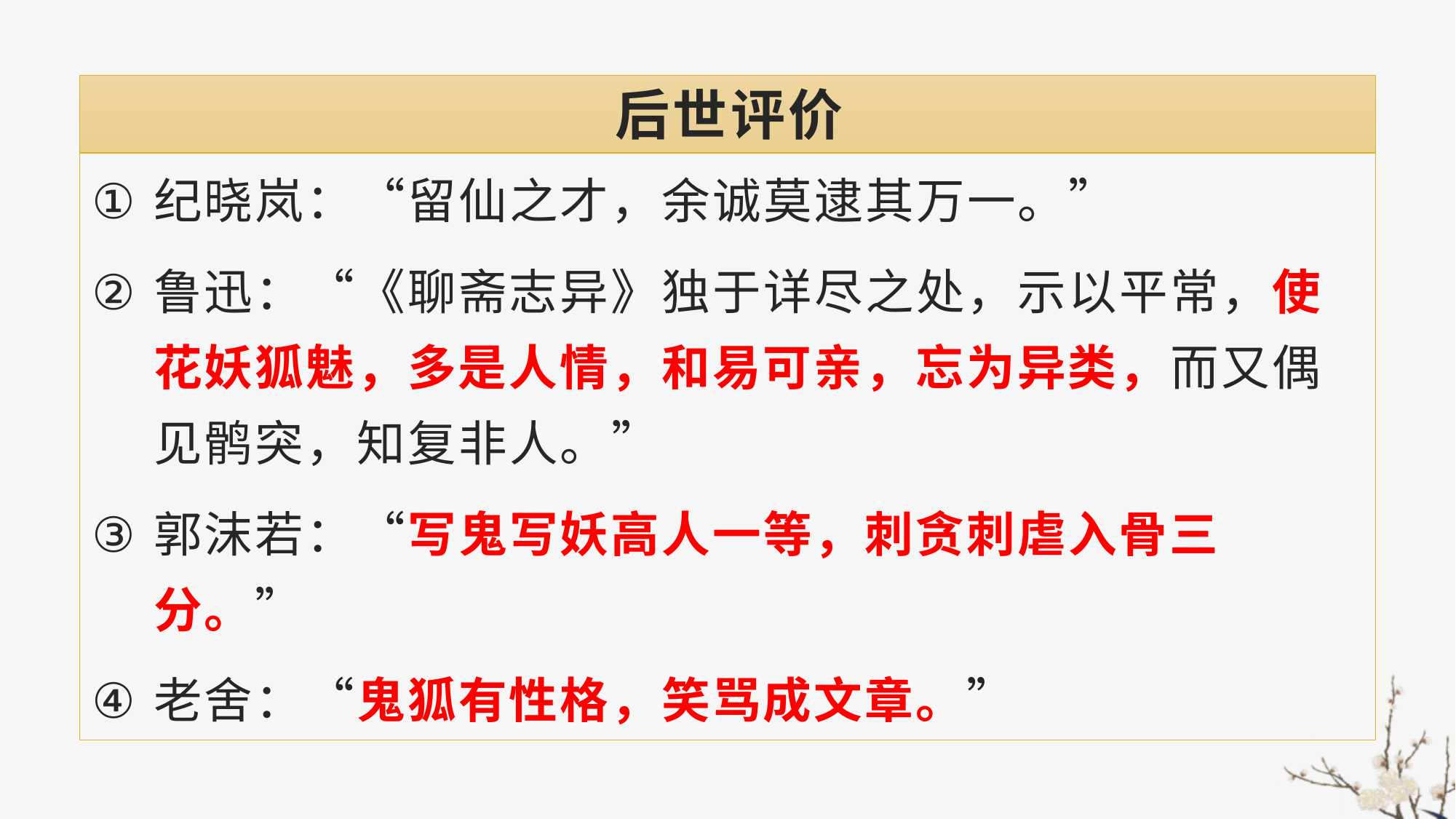

# 后世评价
纪晓岚：“留仙之才，余诚莫逮其万一。”
鲁迅：“《聊斋志异》独于详尽之处，示以平常，使花妖狐魅，多是人情，和易可亲，忘为异类，而又偶见鹘突，知复非人。”
郭沫若：“写鬼写妖高人一等，刺贪刺虐入骨三分。”
老舍：“鬼狐有性格，笑骂成文章。”